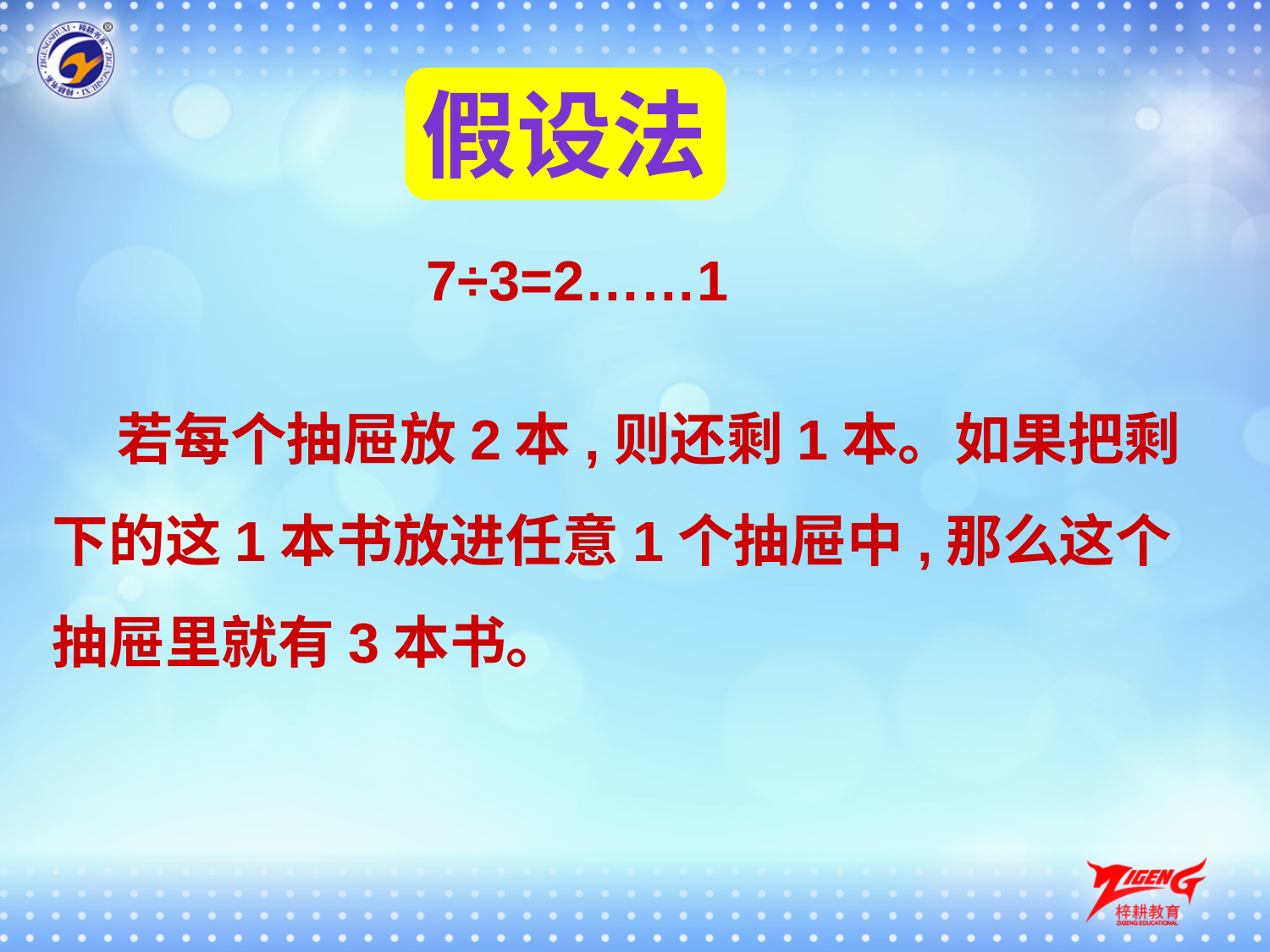

假设法

7÷3=2……1
    若每个抽屉放2本,则还剩1本。如果把剩下的这1本书放进任意1个抽屉中,那么这个抽屉里就有3本书。